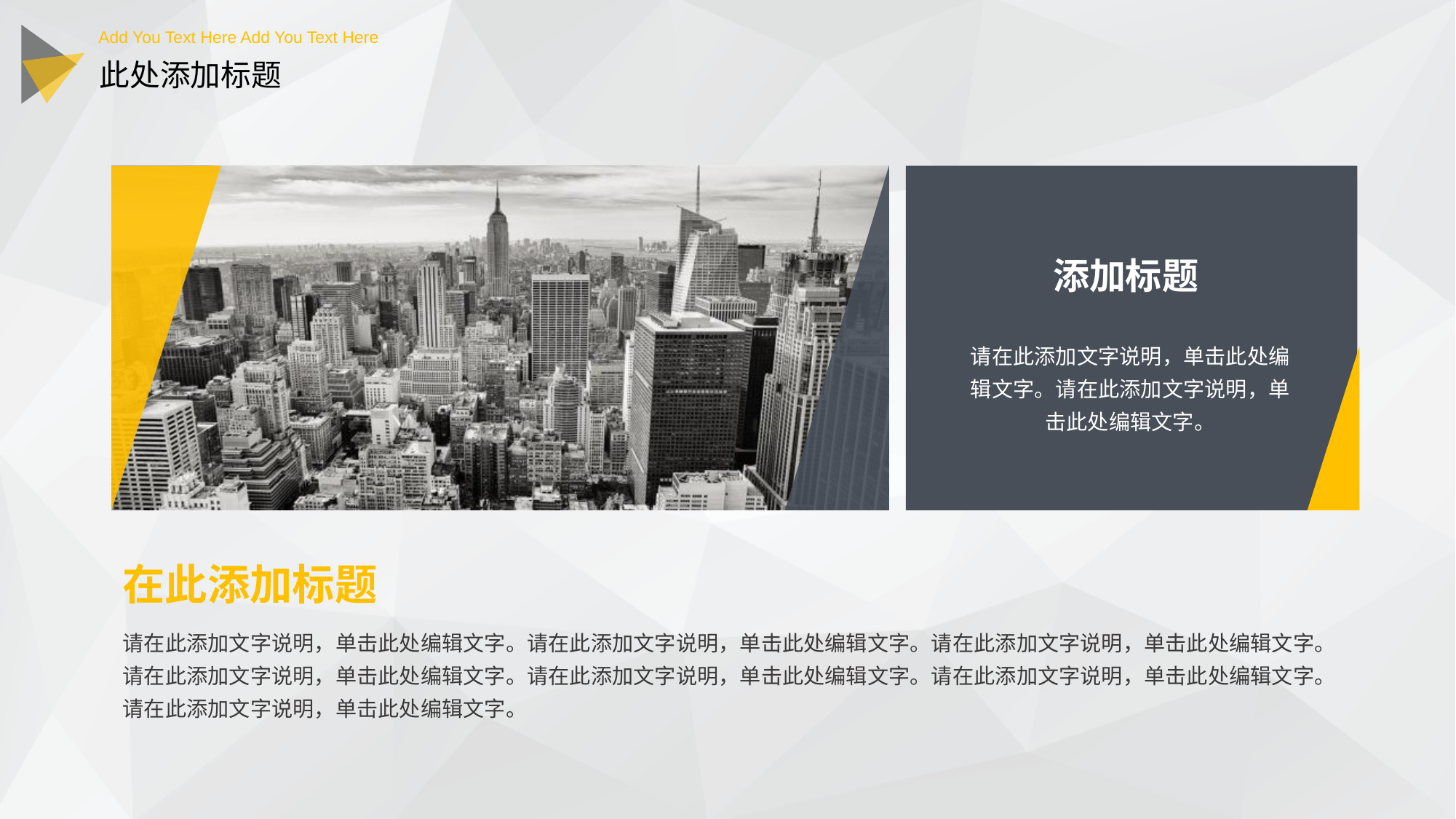

添加标题
请在此添加文字说明，单击此处编辑文字。请在此添加文字说明，单击此处编辑文字。

在此添加标题
请在此添加文字说明，单击此处编辑文字。请在此添加文字说明，单击此处编辑文字。请在此添加文字说明，单击此处编辑文字。请在此添加文字说明，单击此处编辑文字。请在此添加文字说明，单击此处编辑文字。请在此添加文字说明，单击此处编辑文字。请在此添加文字说明，单击此处编辑文字。